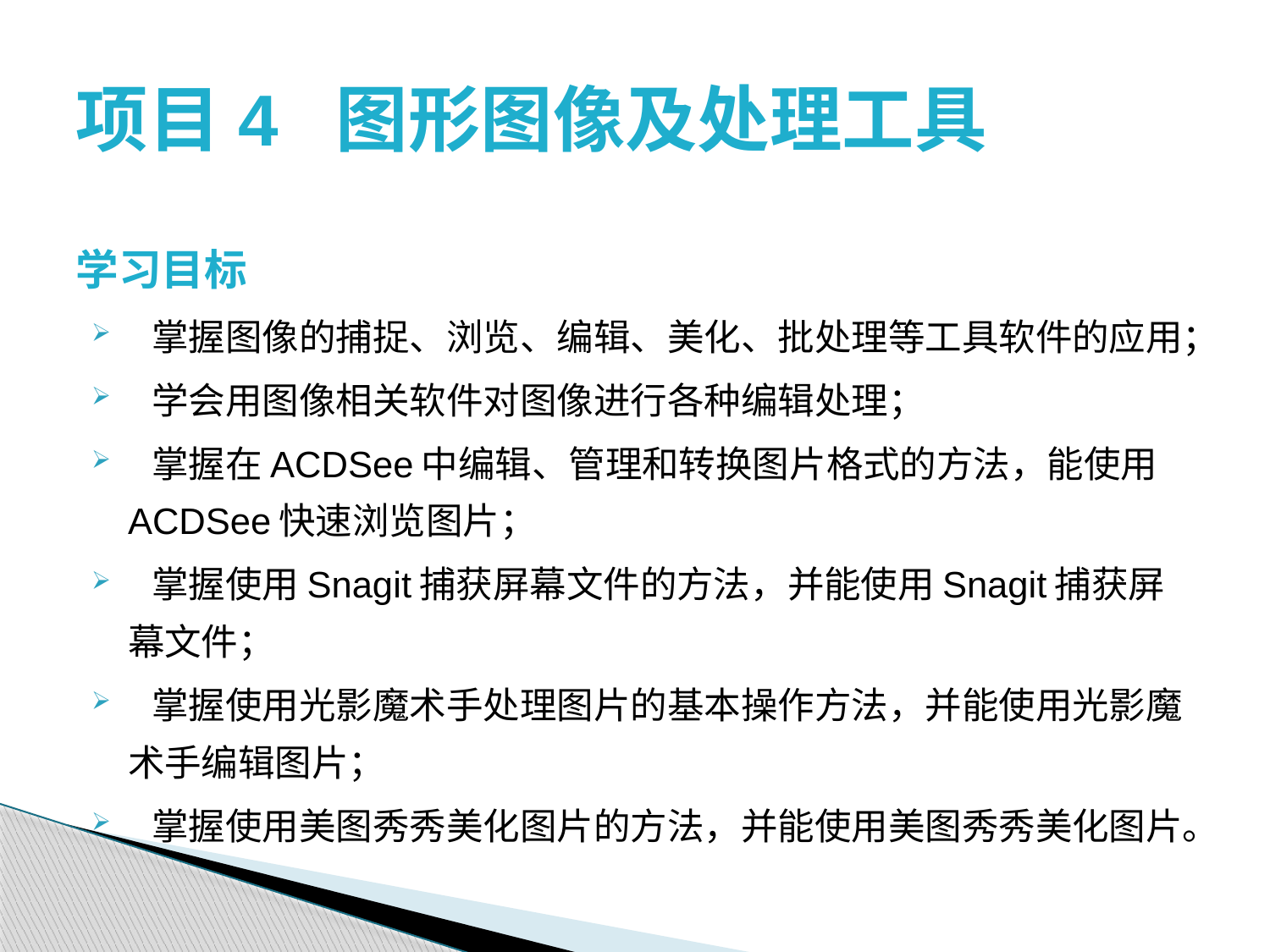

# 项目4  图形图像及处理工具
学习目标
  掌握图像的捕捉、浏览、编辑、美化、批处理等工具软件的应用；
  学会用图像相关软件对图像进行各种编辑处理；
  掌握在ACDSee中编辑、管理和转换图片格式的方法，能使用ACDSee快速浏览图片；
  掌握使用Snagit捕获屏幕文件的方法，并能使用Snagit捕获屏幕文件；
  掌握使用光影魔术手处理图片的基本操作方法，并能使用光影魔术手编辑图片；
  掌握使用美图秀秀美化图片的方法，并能使用美图秀秀美化图片。